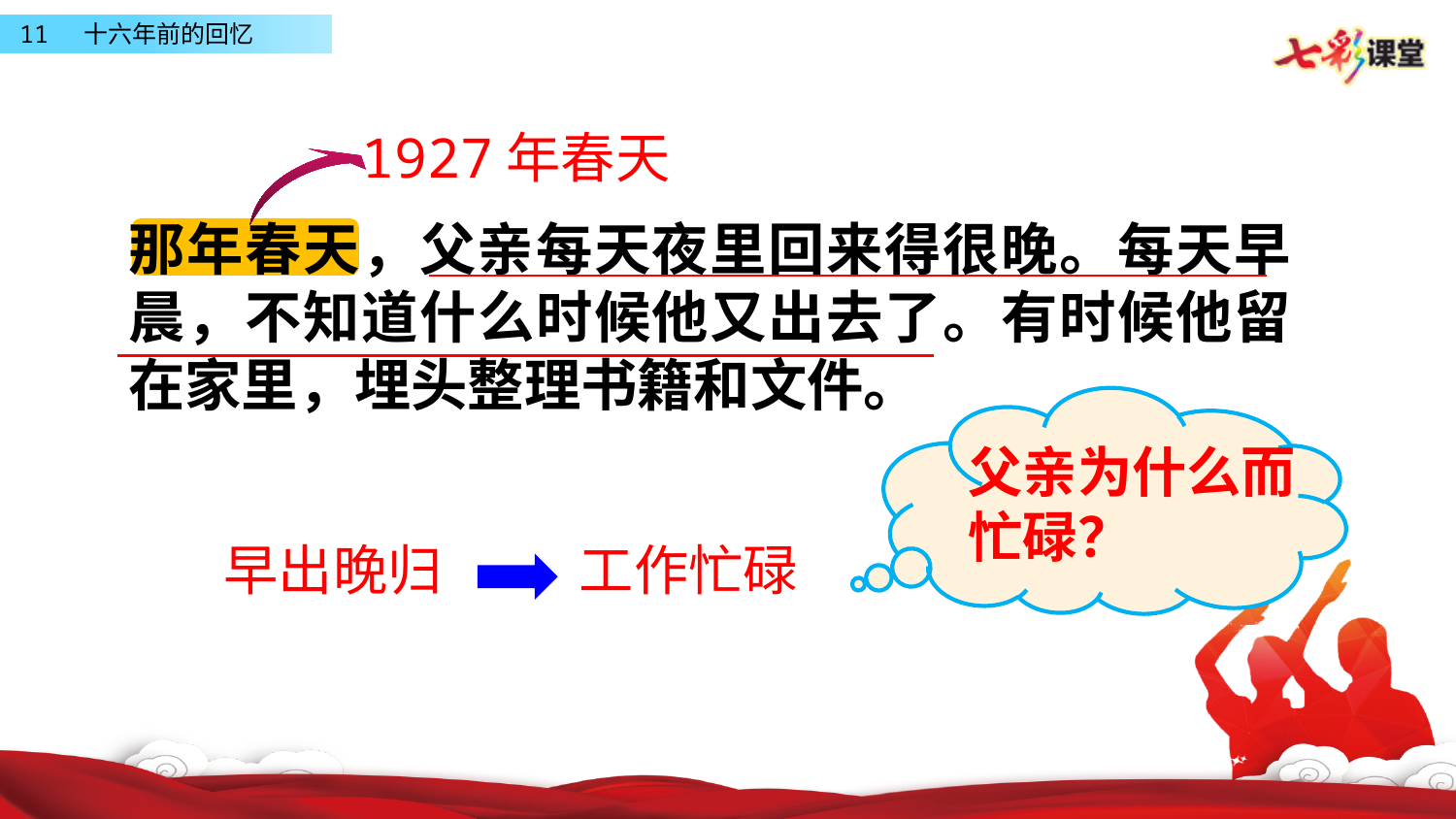

1927年春天

那年春天，父亲每天夜里回来得很晚。每天早晨，不知道什么时候他又出去了。有时候他留在家里，埋头整理书籍和文件。

父亲为什么而忙碌？
早出晚归
工作忙碌